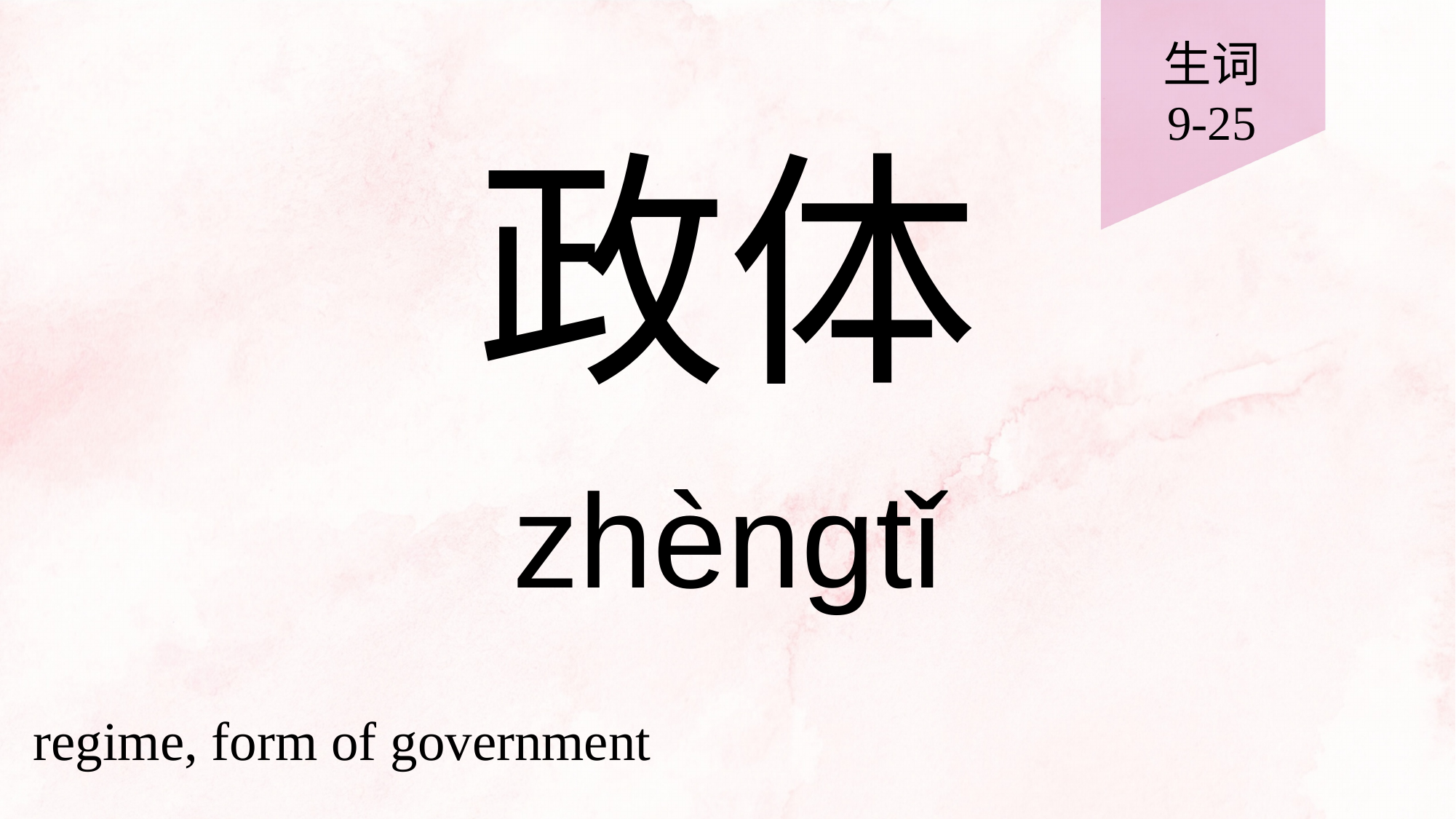

生词
9-25
# 政体
zhèngtǐ
regime, form of government